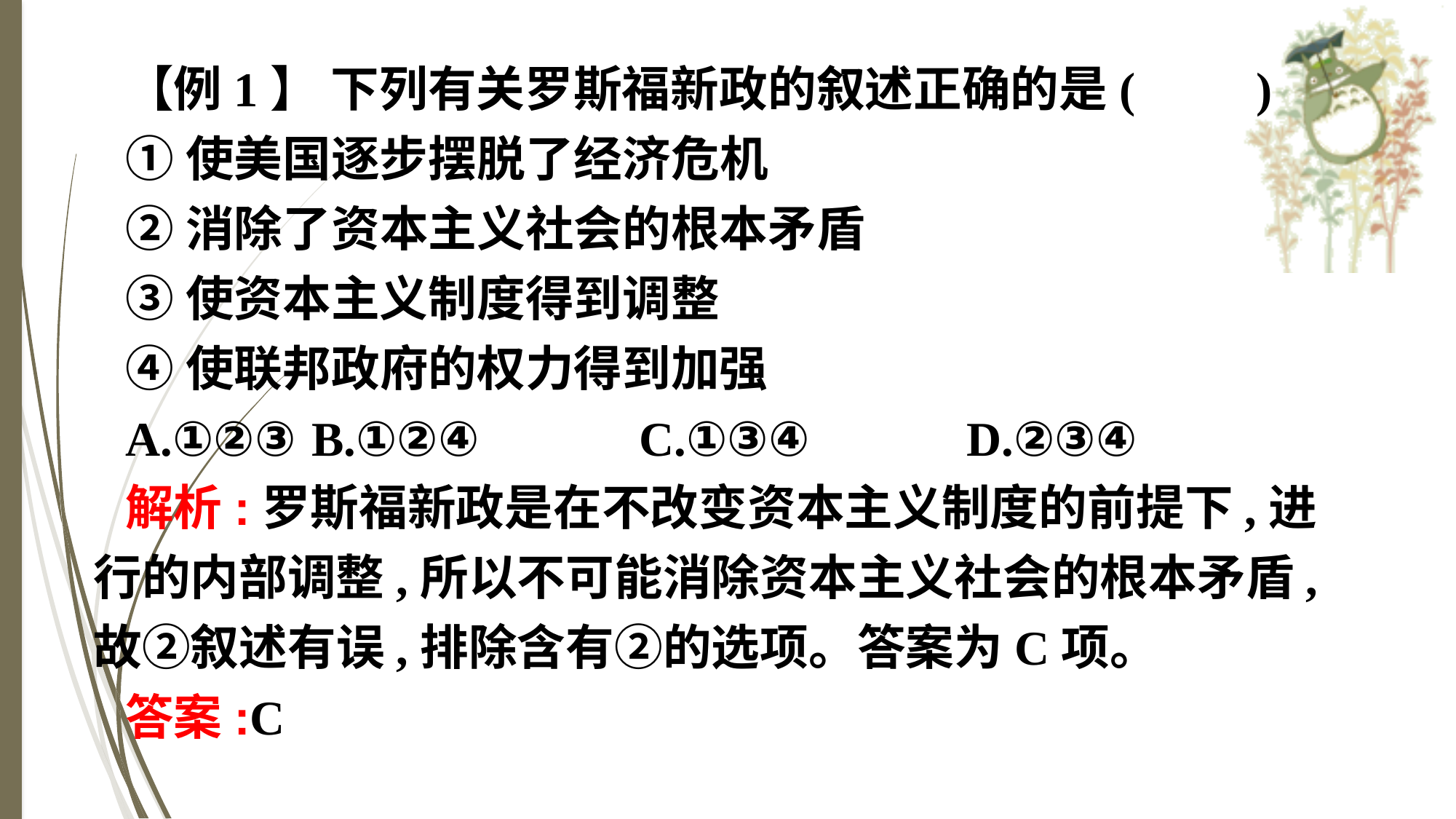

【例1】 下列有关罗斯福新政的叙述正确的是(　　)
①使美国逐步摆脱了经济危机
②消除了资本主义社会的根本矛盾
③使资本主义制度得到调整
④使联邦政府的权力得到加强
A.①②③	B.①②④		C.①③④		D.②③④
解析:罗斯福新政是在不改变资本主义制度的前提下,进行的内部调整,所以不可能消除资本主义社会的根本矛盾,故②叙述有误,排除含有②的选项。答案为C项。
答案:C